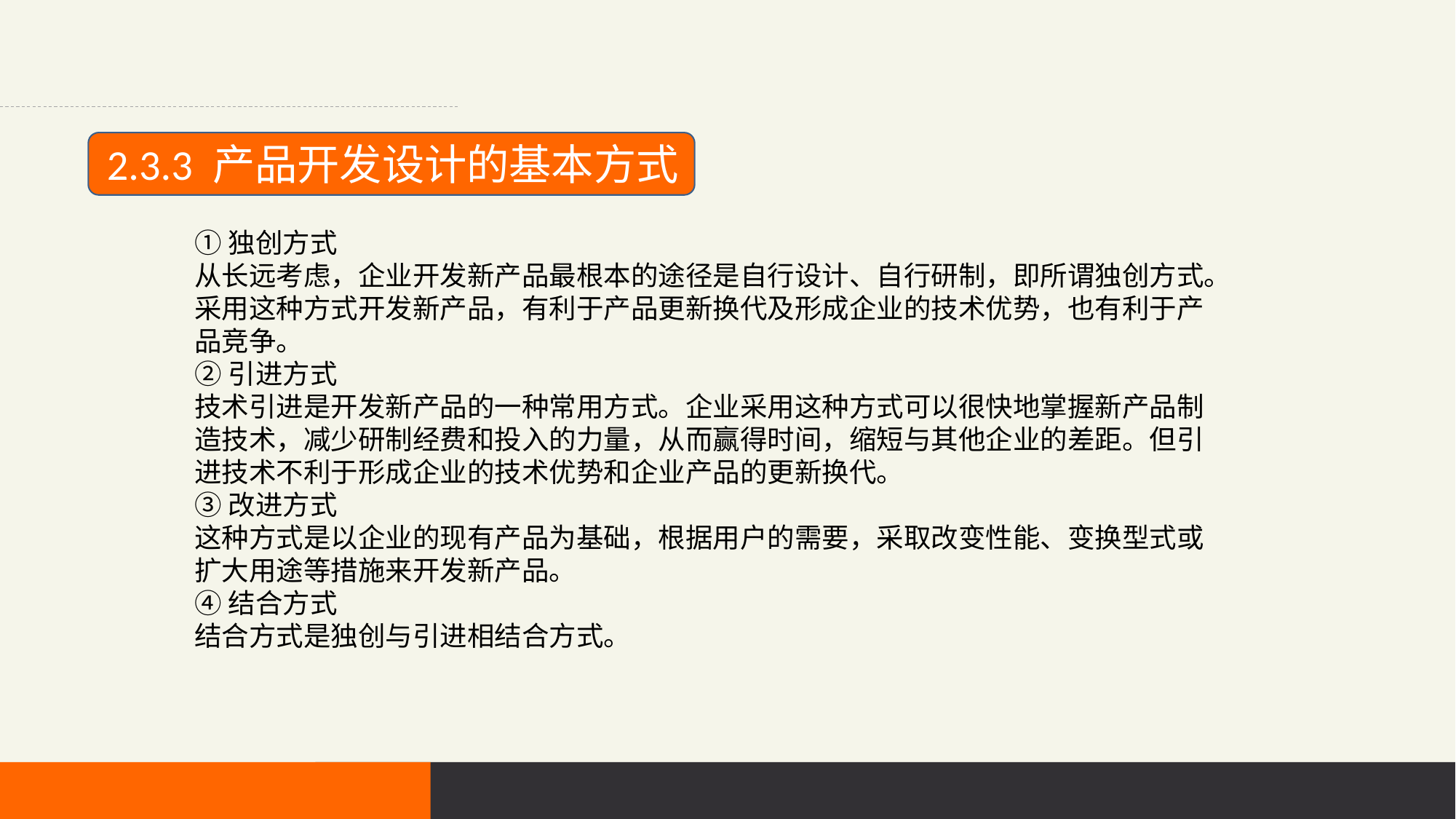

2.3.3 产品开发设计的基本方式
①独创方式
从长远考虑，企业开发新产品最根本的途径是自行设计、自行研制，即所谓独创方式。采用这种方式开发新产品，有利于产品更新换代及形成企业的技术优势，也有利于产品竞争。
②引进方式
技术引进是开发新产品的一种常用方式。企业采用这种方式可以很快地掌握新产品制造技术，减少研制经费和投入的力量，从而赢得时间，缩短与其他企业的差距。但引进技术不利于形成企业的技术优势和企业产品的更新换代。
③改进方式
这种方式是以企业的现有产品为基础，根据用户的需要，采取改变性能、变换型式或扩大用途等措施来开发新产品。
④结合方式
结合方式是独创与引进相结合方式。